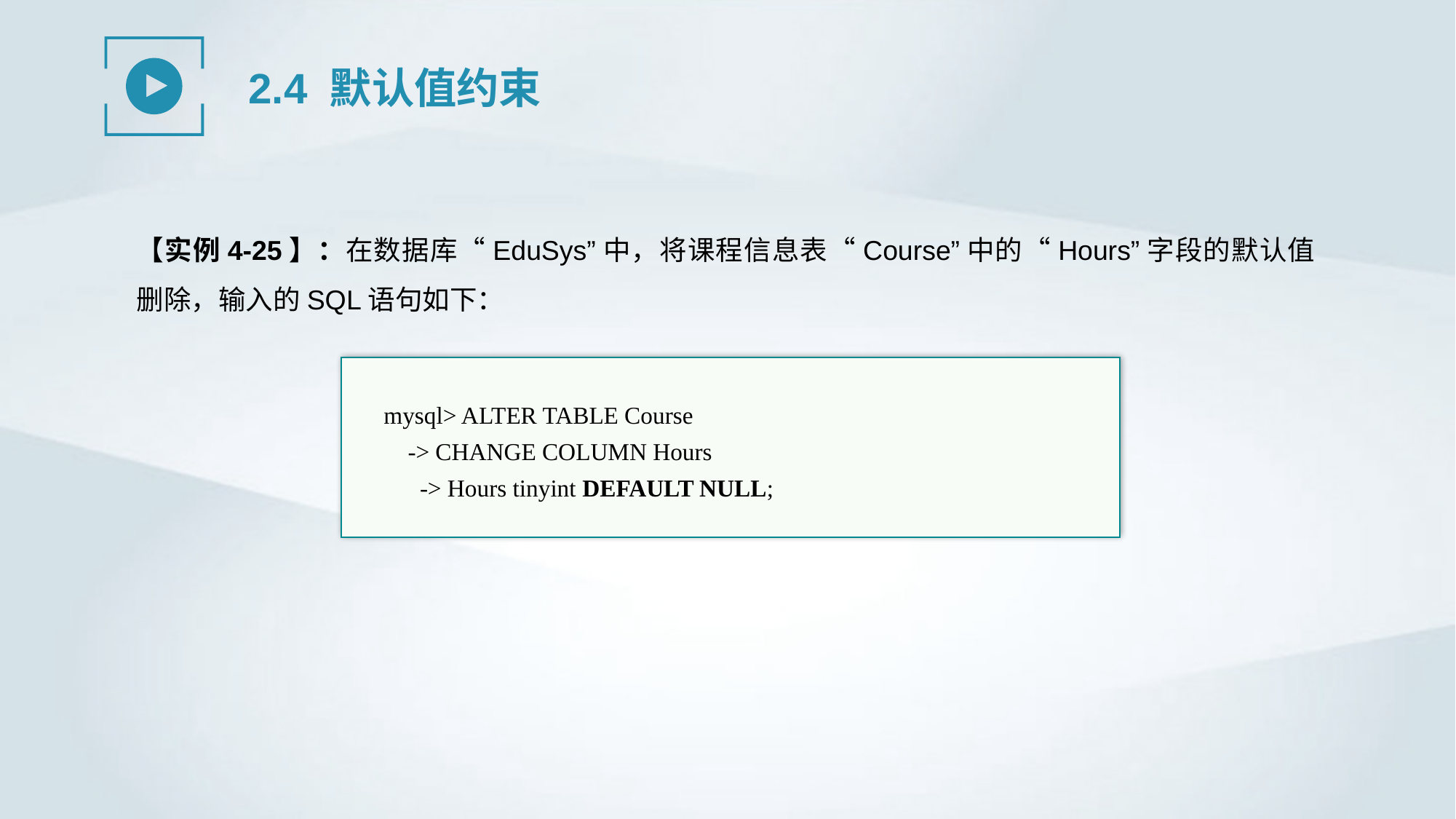

2.4 默认值约束
【实例4-25】：在数据库“EduSys”中，将课程信息表“Course”中的“Hours”字段的默认值删除，输入的SQL语句如下：
mysql> ALTER TABLE Course
    -> CHANGE COLUMN Hours
-> Hours tinyint DEFAULT NULL;